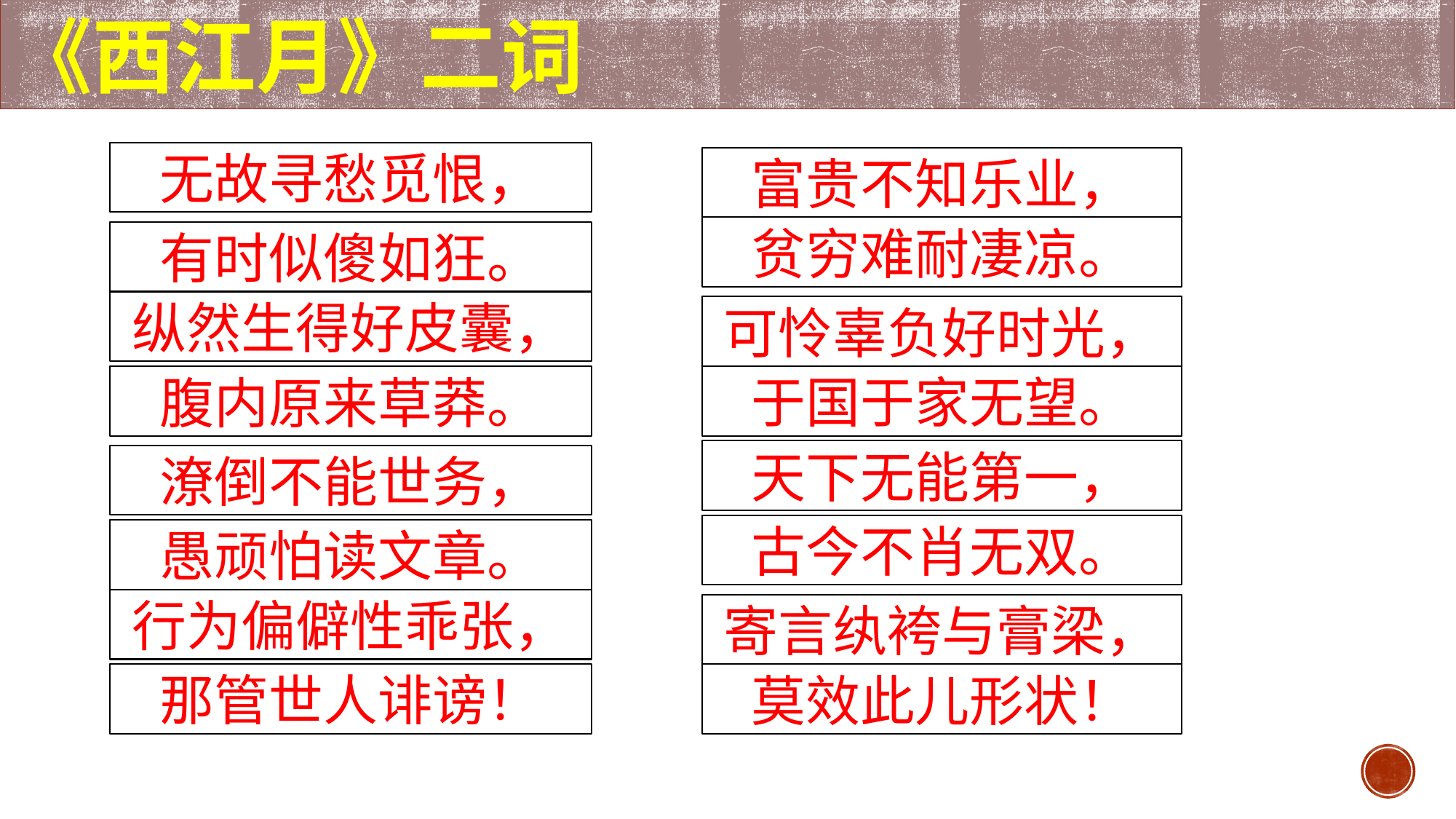

《西江月》二词
无故寻愁觅恨，
有时似傻如狂。
纵然生得好皮囊，
腹内原来草莽。
潦倒不能世务，
愚顽怕读文章。
行为偏僻性乖张，
那管世人诽谤！
富贵不知乐业，
贫穷难耐凄凉。
可怜辜负好时光，
于国于家无望。
天下无能第一，
古今不肖无双。
寄言纨袴与膏梁，
莫效此儿形状！